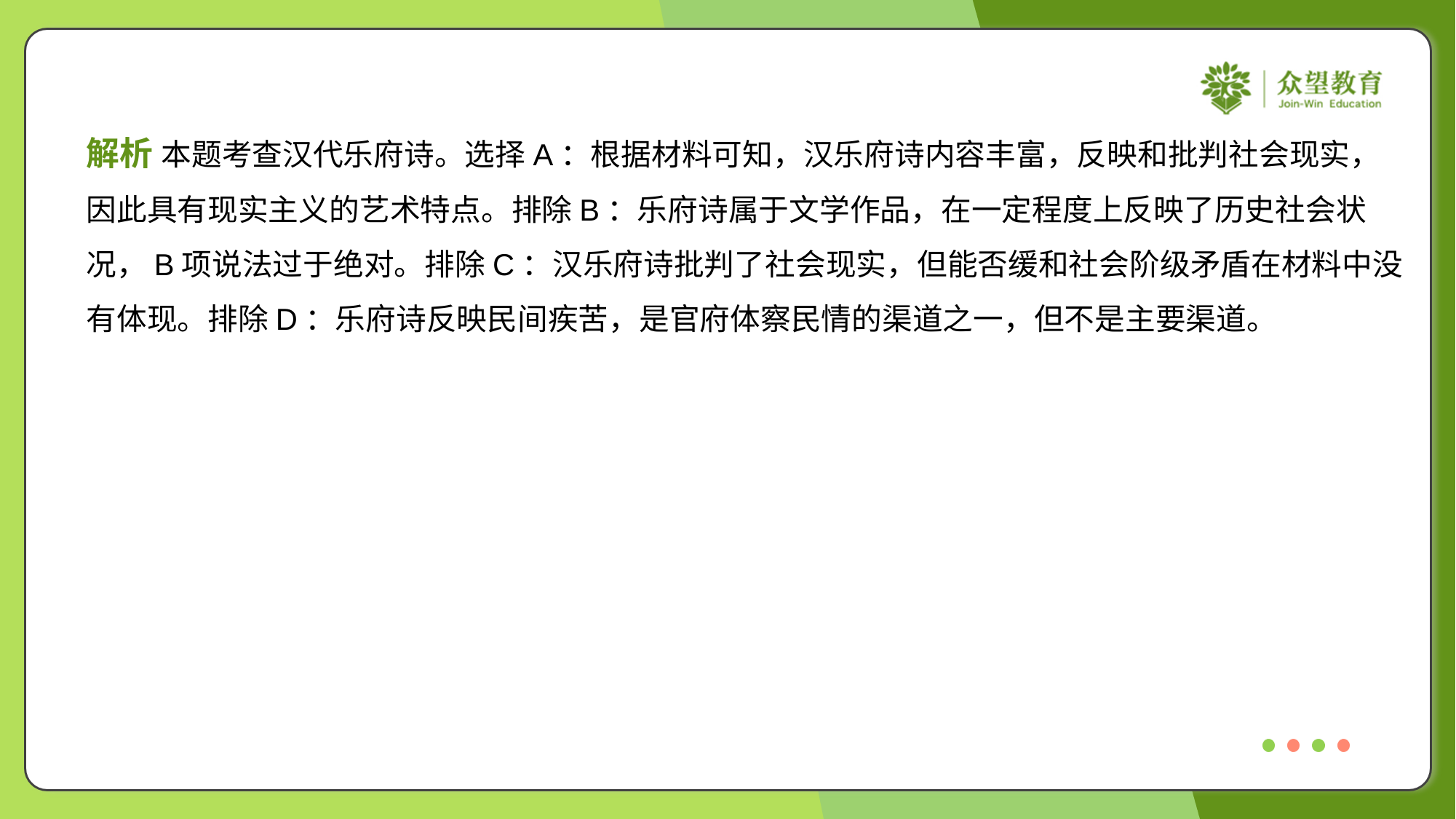

解析 本题考查汉代乐府诗。选择A：根据材料可知，汉乐府诗内容丰富，反映和批判社会现实，
因此具有现实主义的艺术特点。排除B：乐府诗属于文学作品，在一定程度上反映了历史社会状
况，B项说法过于绝对。排除C：汉乐府诗批判了社会现实，但能否缓和社会阶级矛盾在材料中没
有体现。排除D：乐府诗反映民间疾苦，是官府体察民情的渠道之一，但不是主要渠道。